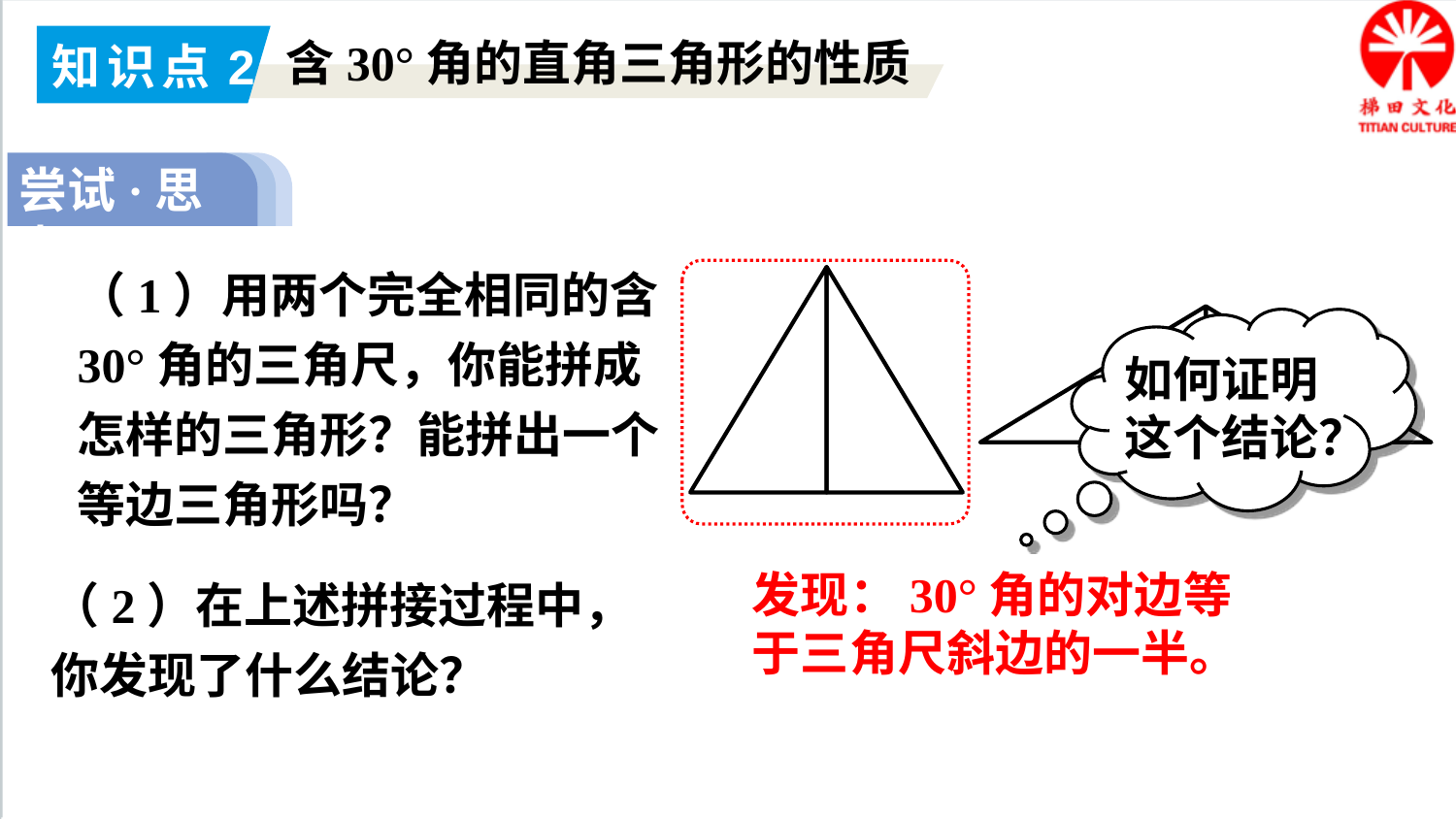

知识点2

含30°角的直角三角形的性质
尝试·思考

（1）用两个完全相同的含30°角的三角尺，你能拼成怎样的三角形？能拼出一个等边三角形吗？

如何证明这个结论？
（2）在上述拼接过程中，你发现了什么结论？
发现：30°角的对边等于三角尺斜边的一半。